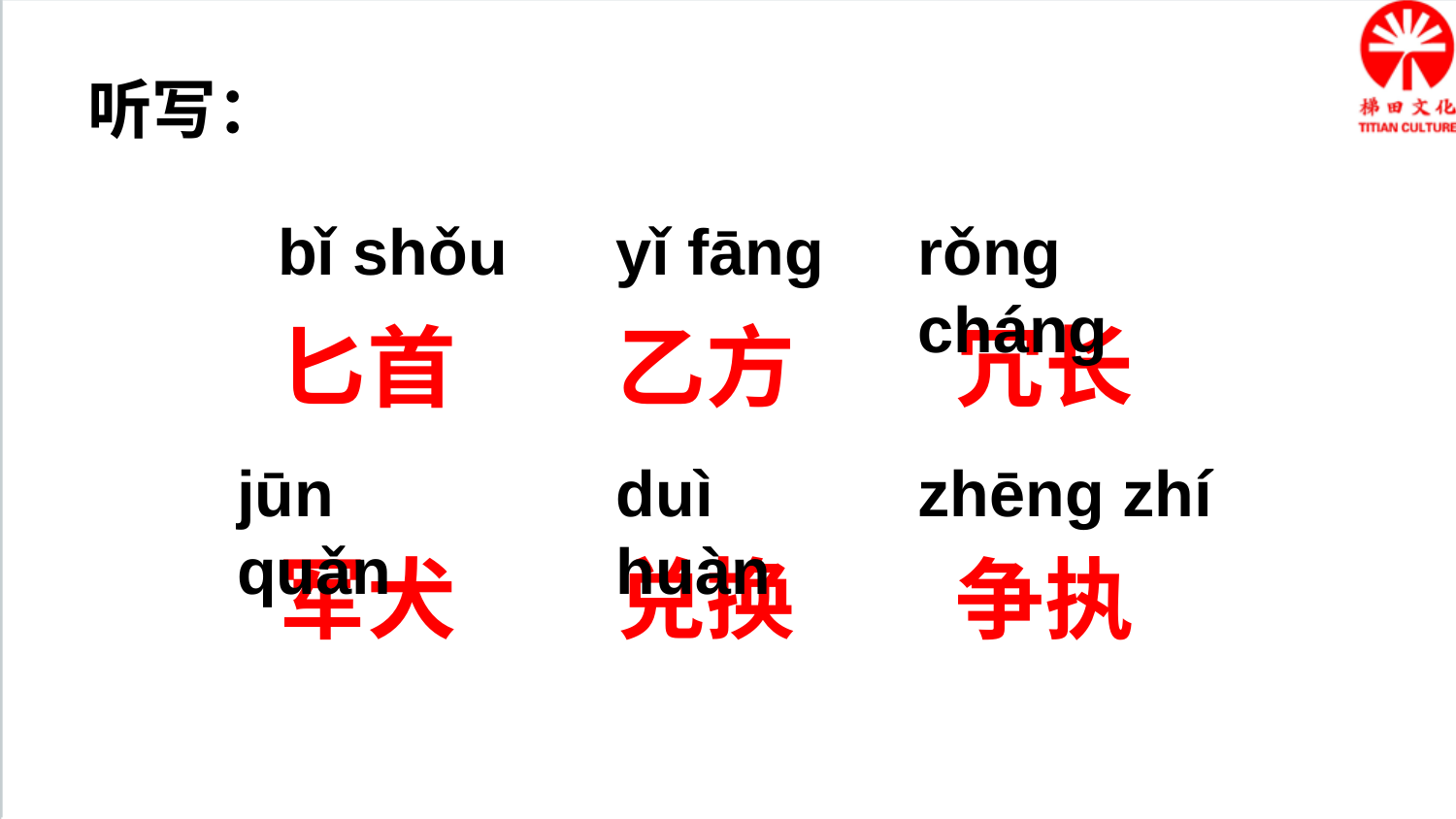

听写：
bǐ shǒu
yǐ fāng
rǒng cháng
匕首
乙方
冗长
jūn quǎn
duì huàn
zhēng zhí
军犬
兑换
争执